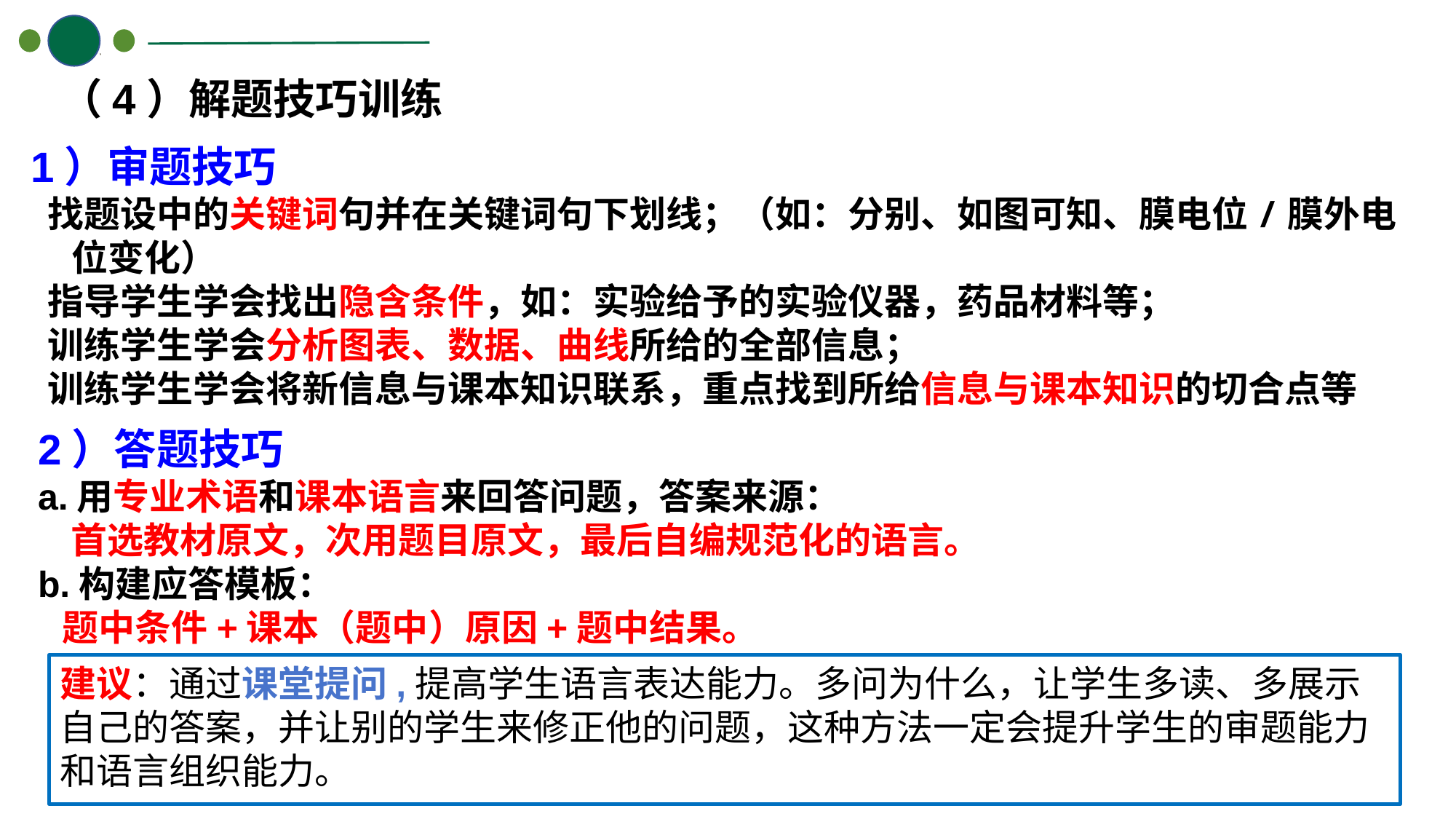

（4）解题技巧训练
1）审题技巧
 找题设中的关键词句并在关键词句下划线；（如：分别、如图可知、膜电位/膜外电位变化）
 指导学生学会找出隐含条件，如：实验给予的实验仪器，药品材料等；
 训练学生学会分析图表、数据、曲线所给的全部信息；
 训练学生学会将新信息与课本知识联系，重点找到所给信息与课本知识的切合点等
2）答题技巧
a.用专业术语和课本语言来回答问题，答案来源：
   首选教材原文，次用题目原文，最后自编规范化的语言。
b.构建应答模板：
   题中条件+课本（题中）原因+题中结果。

建议：通过课堂提问,提高学生语言表达能力。多问为什么，让学生多读、多展示自己的答案，并让别的学生来修正他的问题，这种方法一定会提升学生的审题能力和语言组织能力。